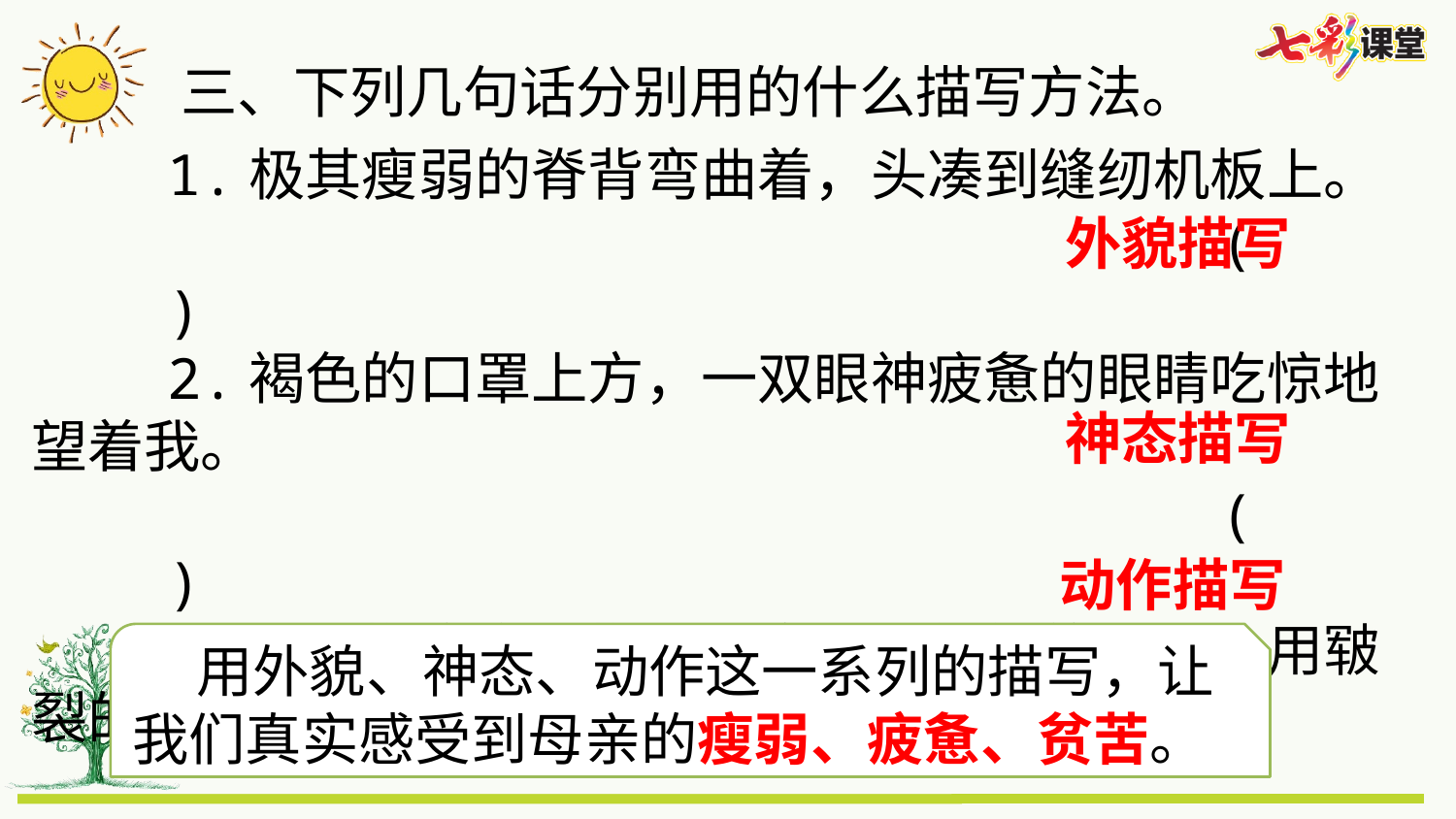

三、下列几句话分别用的什么描写方法。
    1.极其瘦弱的脊背弯曲着，头凑到缝纫机板上。
                                   (         )
    2.褐色的口罩上方，一双眼神疲惫的眼睛吃惊地望着我。
                                   (         )
    3.母亲掏衣兜，掏出一卷揉得皱皱的毛票，用皲裂的手指数着。                      (         )
外貌描写
神态描写
动作描写
    用外貌、神态、动作这一系列的描写，让我们真实感受到母亲的瘦弱、疲惫、贫苦。